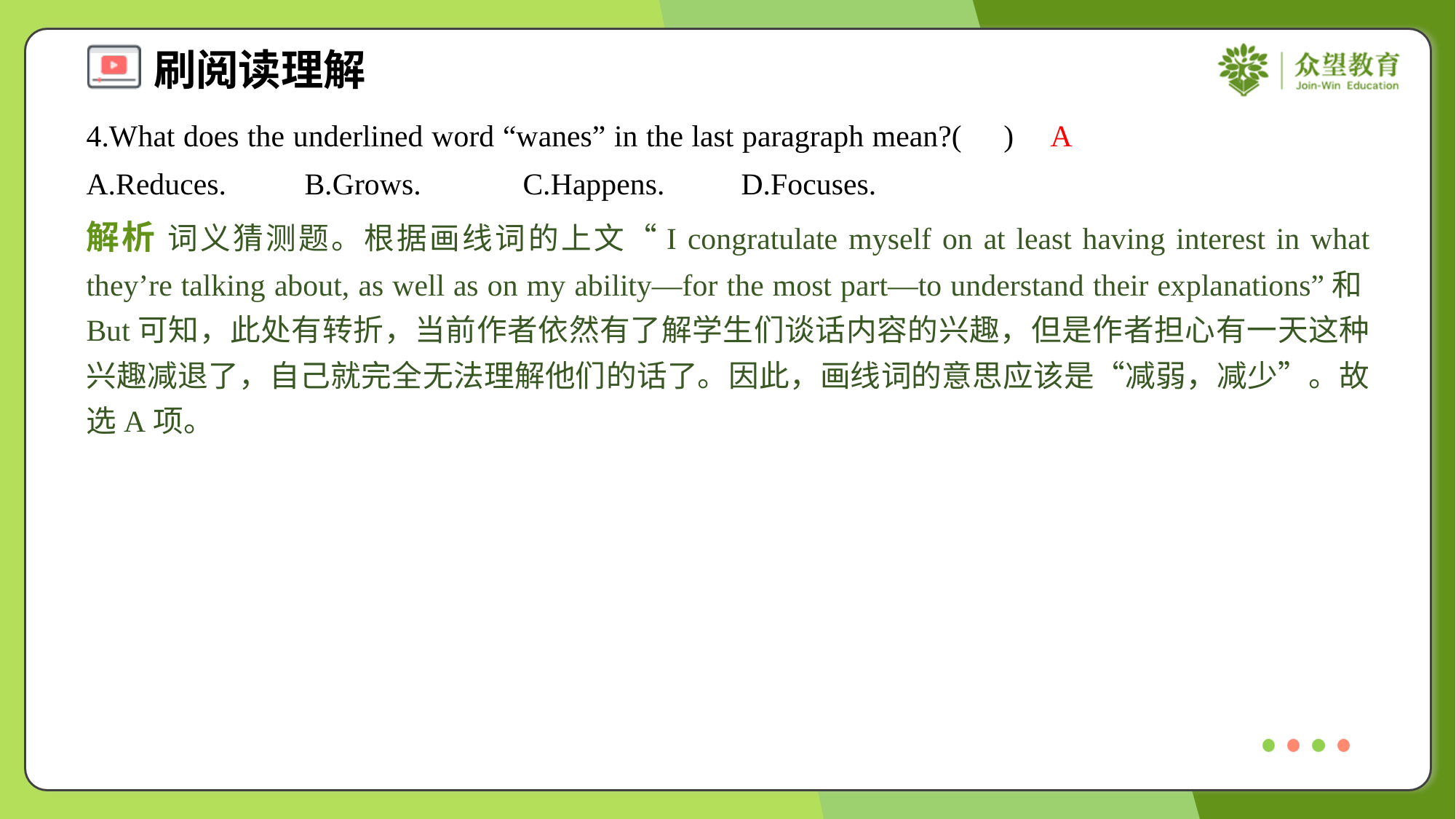

4.What does the underlined word “wanes” in the last paragraph mean?(     )
A
A.Reduces.	B.Grows.	C.Happens.	D.Focuses.
解析 词义猜测题。根据画线词的上文“I congratulate myself on at least having interest in what they’re talking about, as well as on my ability—for the most part—to understand their explanations”和But可知，此处有转折，当前作者依然有了解学生们谈话内容的兴趣，但是作者担心有一天这种兴趣减退了，自己就完全无法理解他们的话了。因此，画线词的意思应该是“减弱，减少”。故选A项。